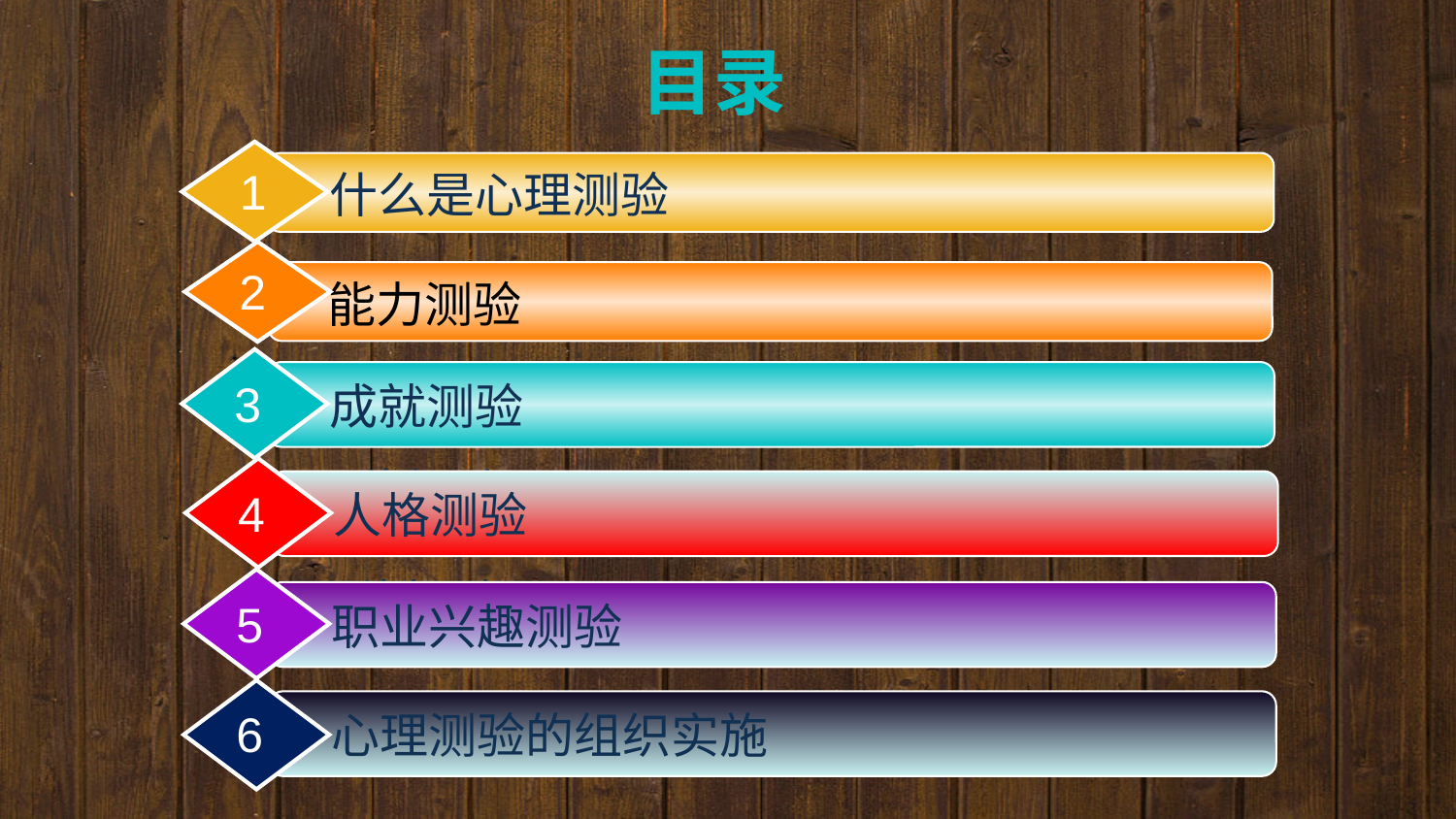

目录

1
什么是心理测验

2
2

能力测验

3
成就测验
网络招聘

4
人格测验
网络招聘

5
职业兴趣测验

6
心理测验的组织实施